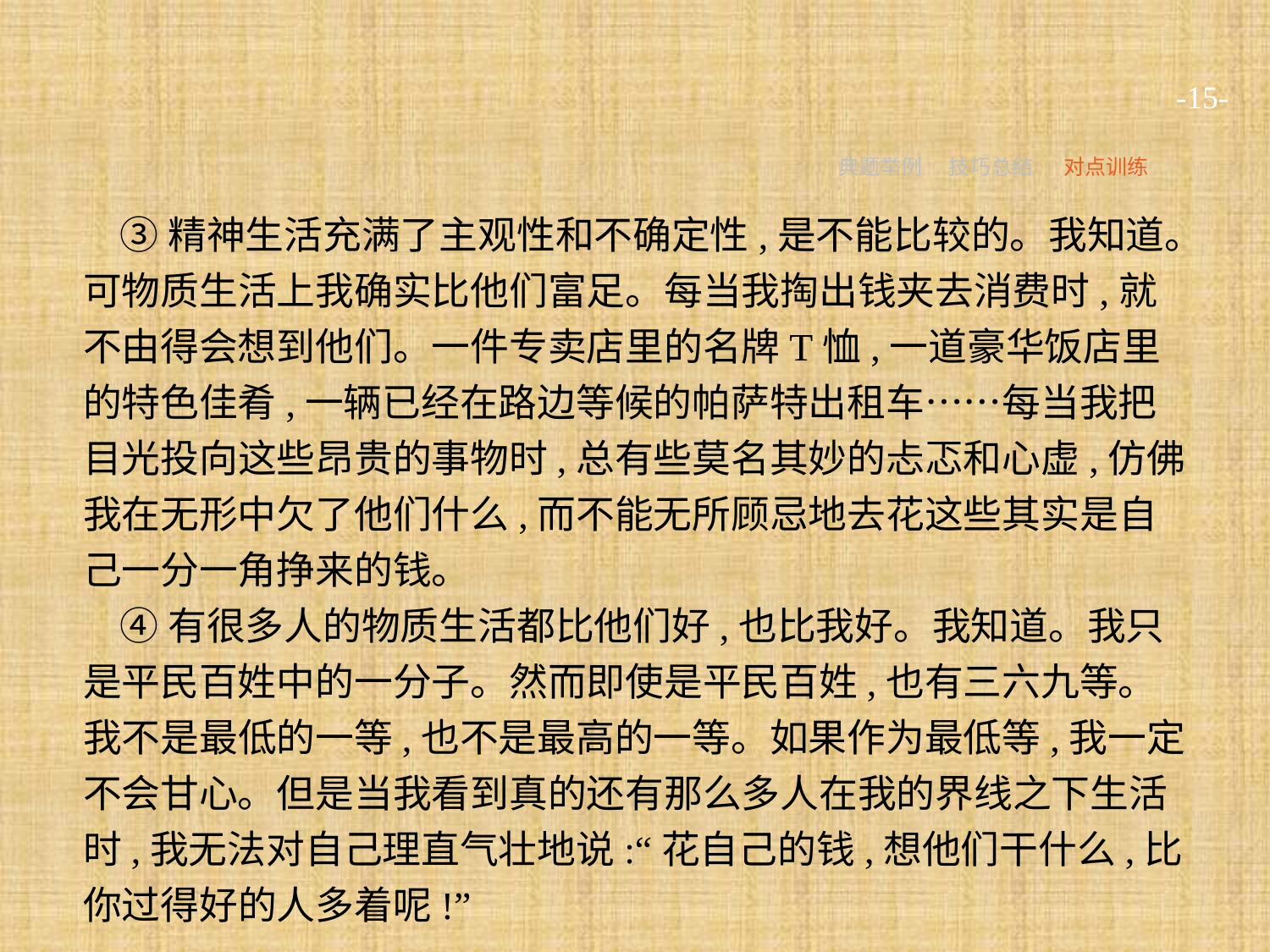

-15-
典题举例
技巧总结
对点训练
③精神生活充满了主观性和不确定性,是不能比较的。我知道。可物质生活上我确实比他们富足。每当我掏出钱夹去消费时,就不由得会想到他们。一件专卖店里的名牌T恤,一道豪华饭店里的特色佳肴,一辆已经在路边等候的帕萨特出租车……每当我把目光投向这些昂贵的事物时,总有些莫名其妙的忐忑和心虚,仿佛我在无形中欠了他们什么,而不能无所顾忌地去花这些其实是自己一分一角挣来的钱。
④有很多人的物质生活都比他们好,也比我好。我知道。我只是平民百姓中的一分子。然而即使是平民百姓,也有三六九等。我不是最低的一等,也不是最高的一等。如果作为最低等,我一定不会甘心。但是当我看到真的还有那么多人在我的界线之下生活时,我无法对自己理直气壮地说:“花自己的钱,想他们干什么,比你过得好的人多着呢!”